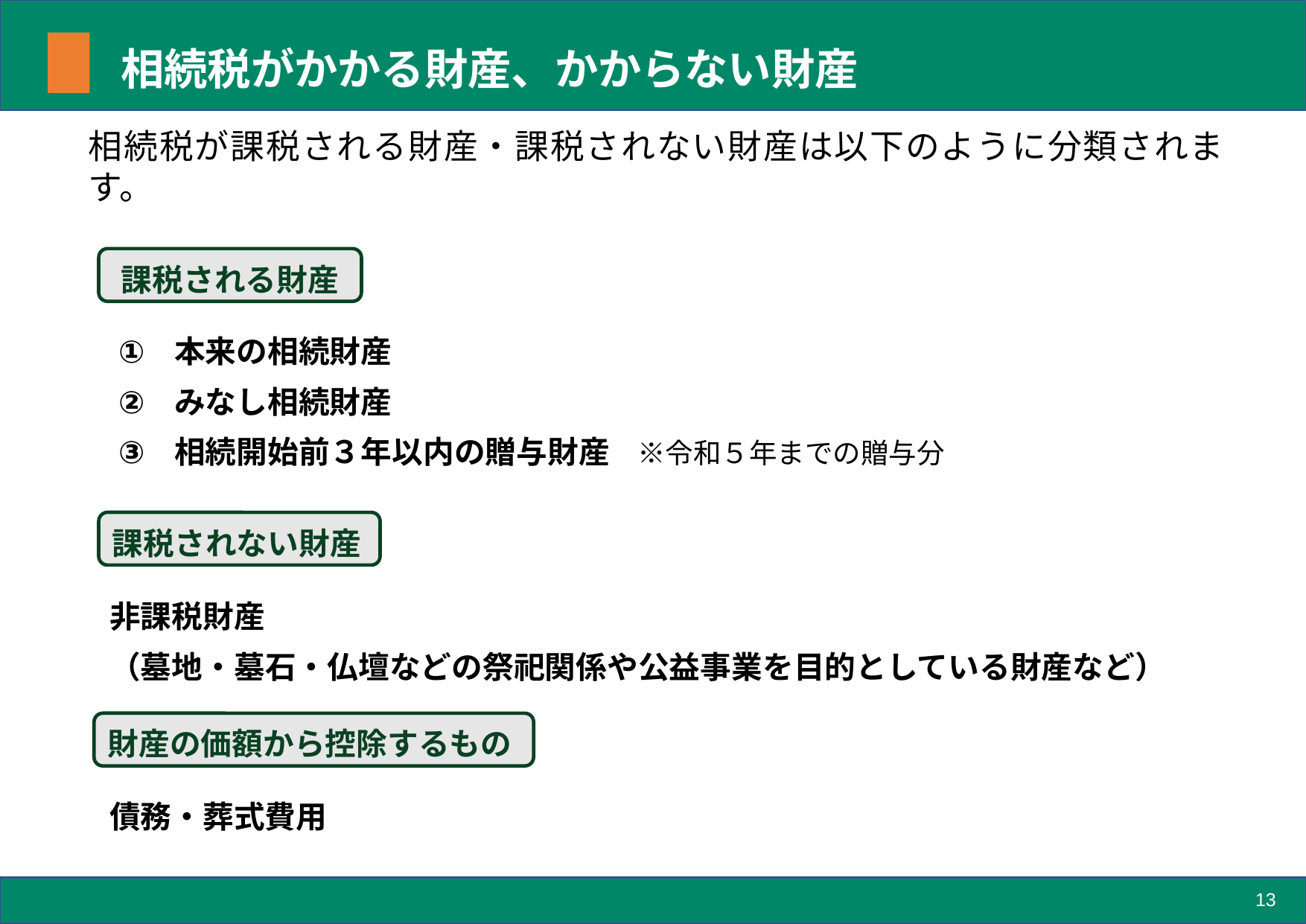

# 相続税がかかる財産、かからない財産
相続税が課税される財産・課税されない財産は以下のように分類されます。
課税される財産
本来の相続財産
みなし相続財産
相続開始前３年以内の贈与財産　※令和５年までの贈与分
課税されない財産
非課税財産
（墓地・墓石・仏壇などの祭祀関係や公益事業を目的としている財産など）
財産の価額から控除するもの
債務・葬式費用